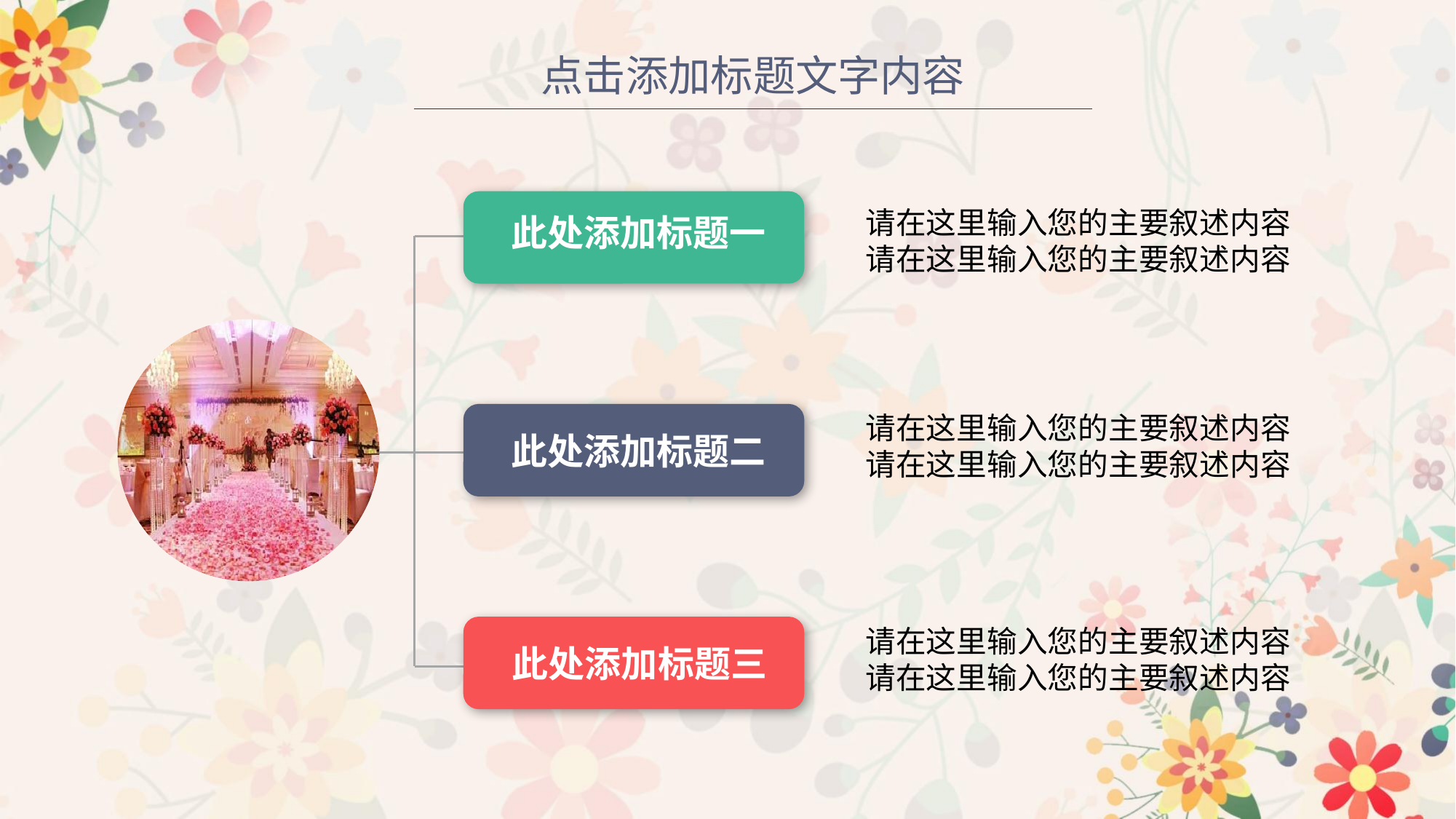

点击添加标题文字内容

请在这里输入您的主要叙述内容
请在这里输入您的主要叙述内容

此处添加标题一

请在这里输入您的主要叙述内容
请在这里输入您的主要叙述内容

此处添加标题二

请在这里输入您的主要叙述内容
请在这里输入您的主要叙述内容

此处添加标题三